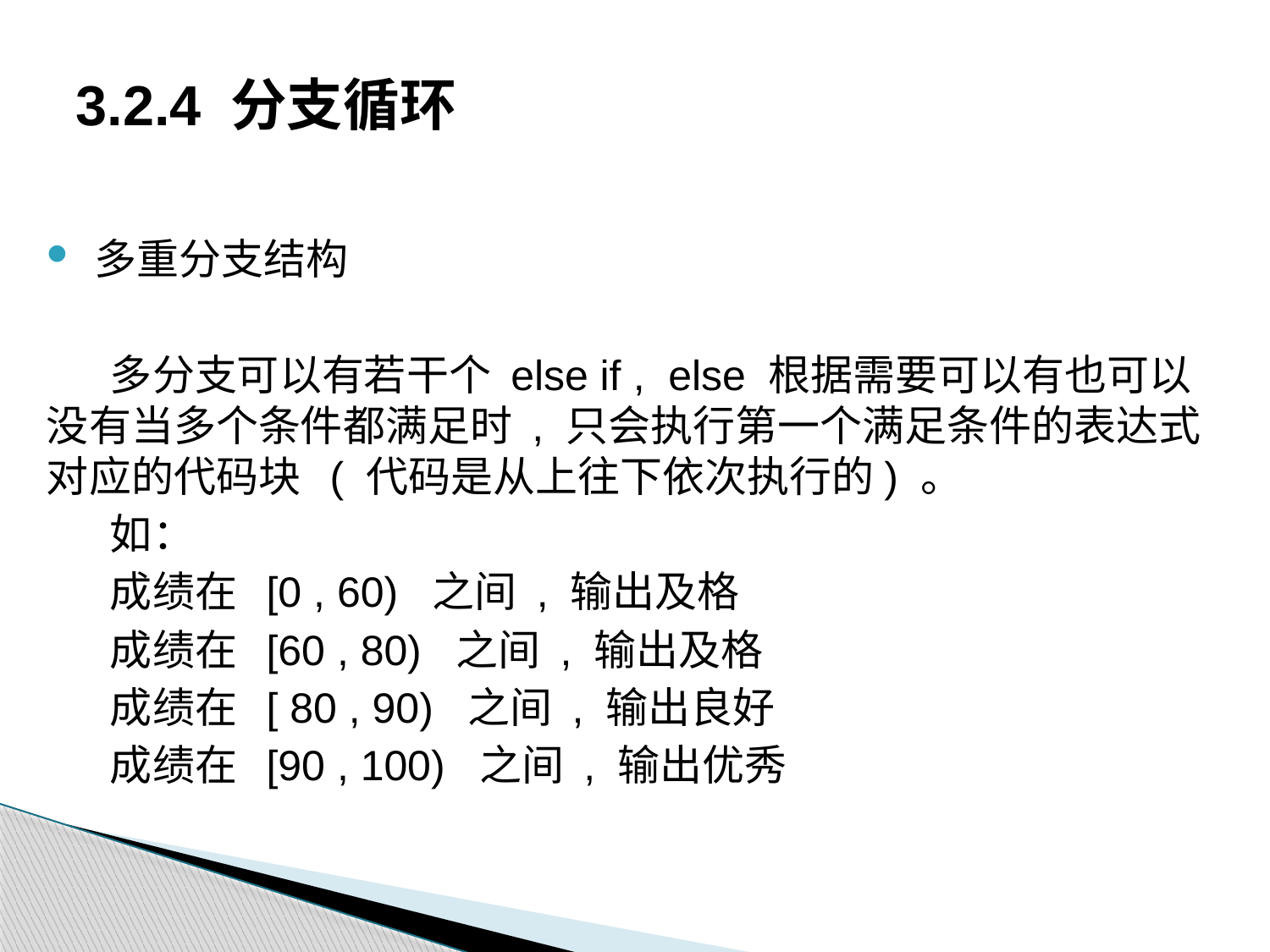

# 3.2.4 分支循环
多重分支结构

多分支可以有若干个 else if ,  else 根据需要可以有也可以没有当多个条件都满足时 , 只会执行第一个满足条件的表达式对应的代码块  ( 代码是从上往下依次执行的) 。
如：
成绩在  [0 , 60)  之间 , 输出及格
成绩在  [60 , 80)  之间 , 输出及格
成绩在  [ 80 , 90)  之间 , 输出良好
成绩在  [90 , 100)  之间 , 输出优秀